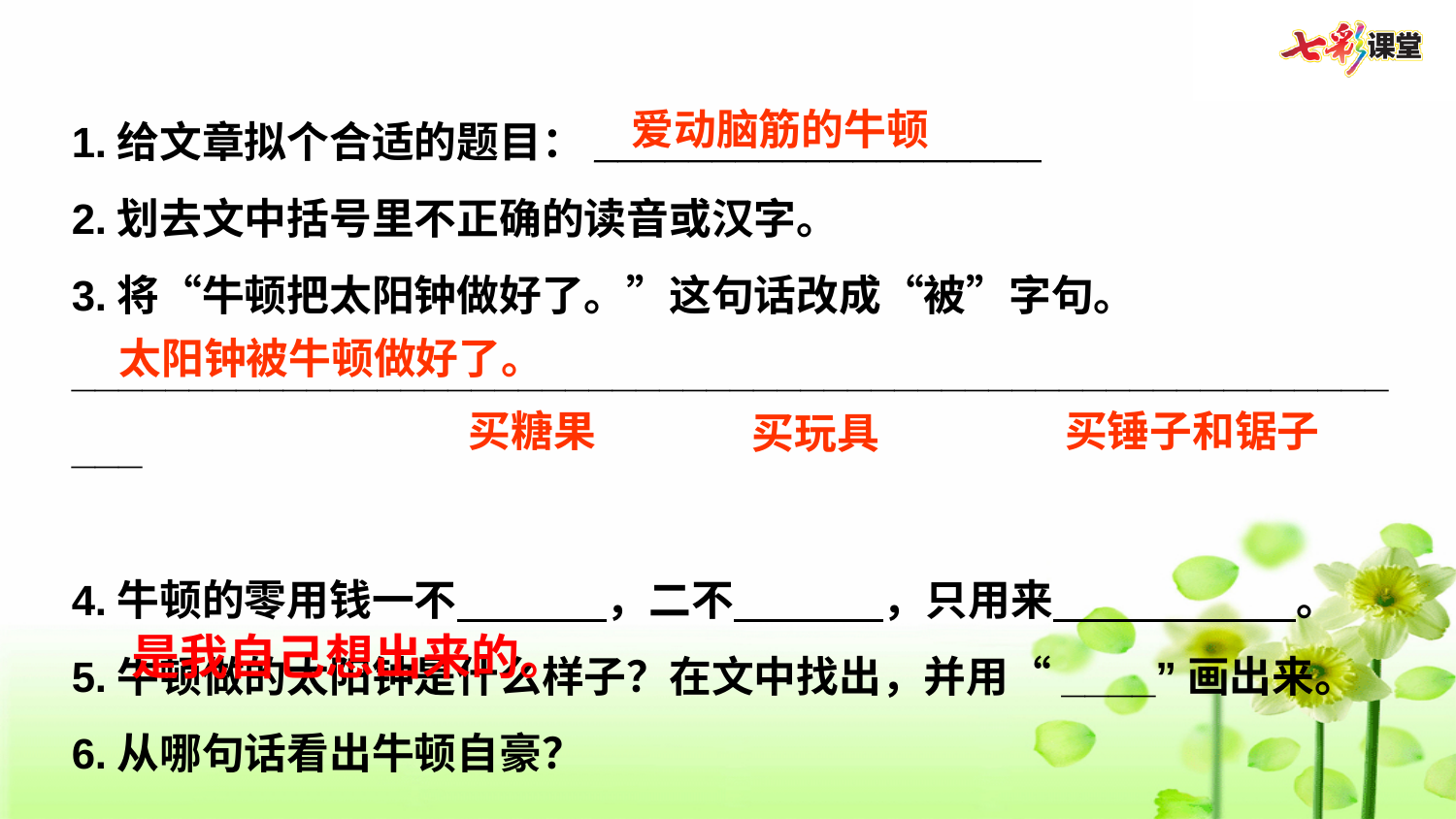

1.给文章拟个合适的题目：___________________
2.划去文中括号里不正确的读音或汉字。
3.将“牛顿把太阳钟做好了。”这句话改成“被”字句。
___________________________________________________________
4.牛顿的零用钱一不       ，二不       ，只用来             。
5.牛顿做的太阳钟是什么样子？在文中找出，并用“____”画出来。
6.从哪句话看出牛顿自豪？
____________________________________________________________
爱动脑筋的牛顿
太阳钟被牛顿做好了。
买糖果
买锤子和锯子
买玩具
是我自己想出来的。